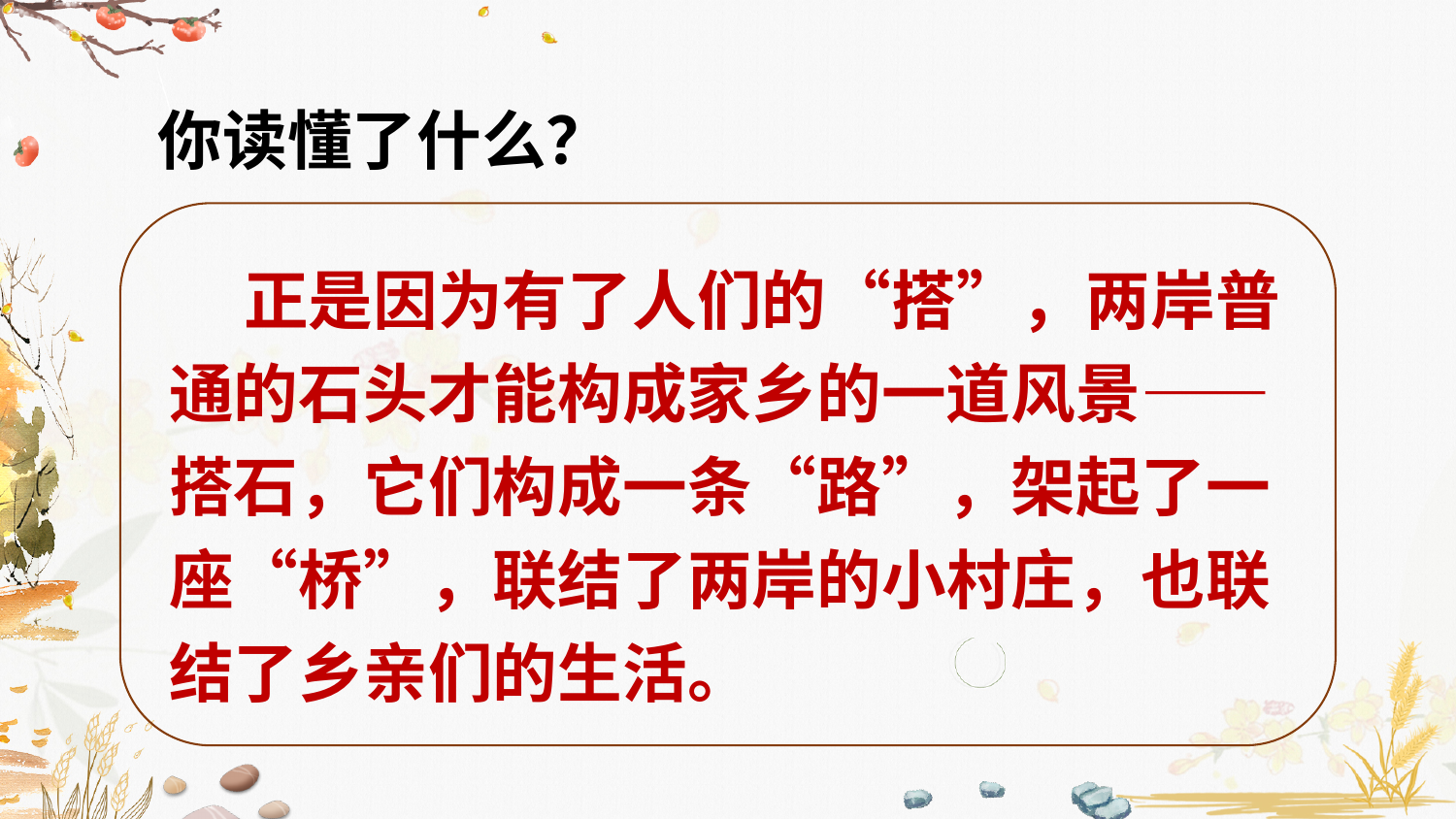

你读懂了什么？

    正是因为有了人们的“搭”，两岸普通的石头才能构成家乡的一道风景——搭石，它们构成一条“路”，架起了一座“桥”，联结了两岸的小村庄，也联结了乡亲们的生活。